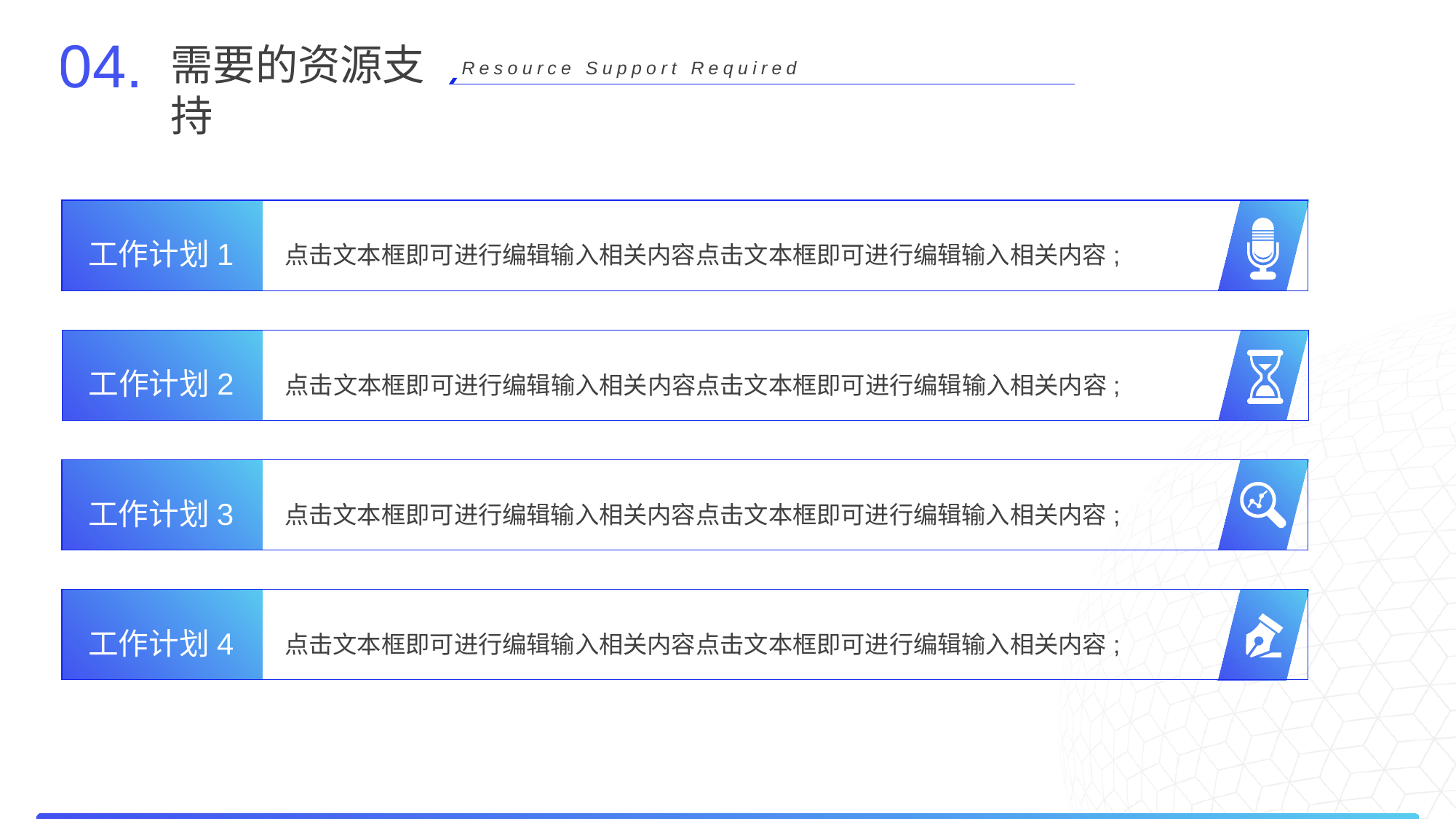

04.
需要的资源支持
Resource Support Required

点击文本框即可进行编辑输入相关内容点击文本框即可进行编辑输入相关内容;
工作计划1

点击文本框即可进行编辑输入相关内容点击文本框即可进行编辑输入相关内容;

工作计划2

点击文本框即可进行编辑输入相关内容点击文本框即可进行编辑输入相关内容;
工作计划3

点击文本框即可进行编辑输入相关内容点击文本框即可进行编辑输入相关内容;
工作计划4